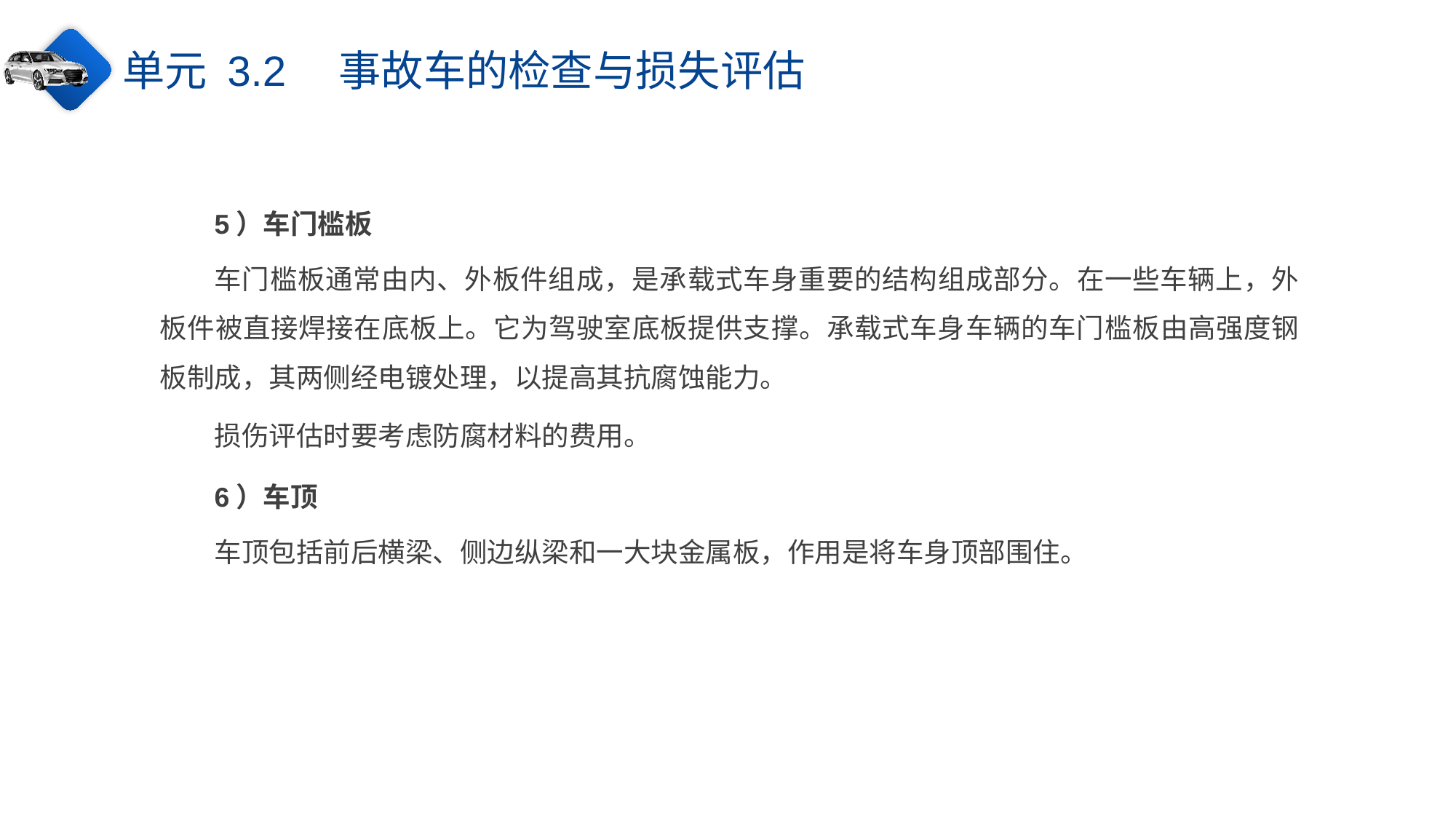

单元 3.2　事故车的检查与损失评估
5）车门槛板
车门槛板通常由内、外板件组成，是承载式车身重要的结构组成部分。在一些车辆上，外板件被直接焊接在底板上。它为驾驶室底板提供支撑。承载式车身车辆的车门槛板由高强度钢板制成，其两侧经电镀处理，以提高其抗腐蚀能力。
损伤评估时要考虑防腐材料的费用。
6）车顶
车顶包括前后横梁、侧边纵梁和一大块金属板，作用是将车身顶部围住。